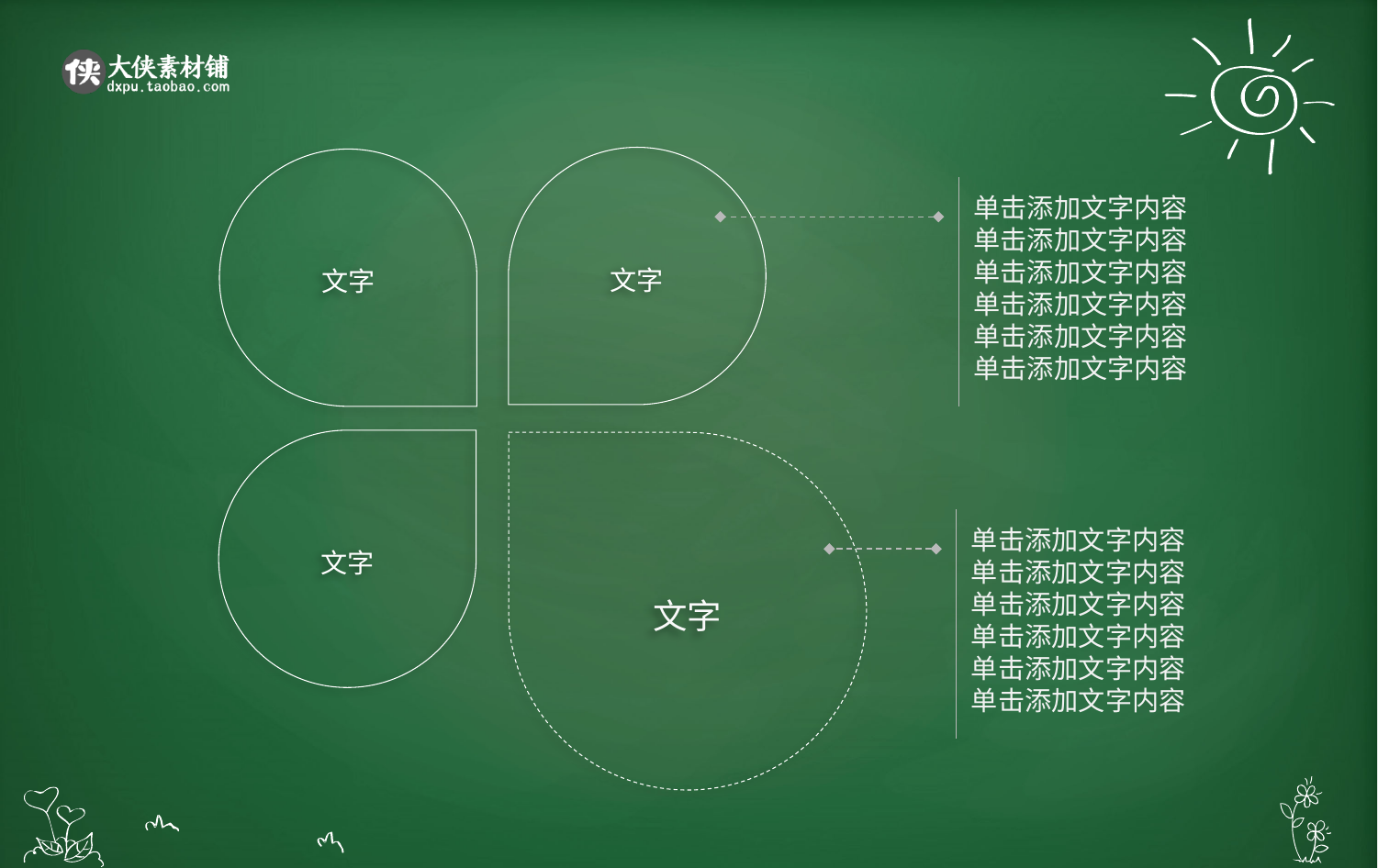

文字
文字
单击添加文字内容
单击添加文字内容
单击添加文字内容
单击添加文字内容
单击添加文字内容
单击添加文字内容
文字
文字
单击添加文字内容
单击添加文字内容
单击添加文字内容
单击添加文字内容
单击添加文字内容
单击添加文字内容